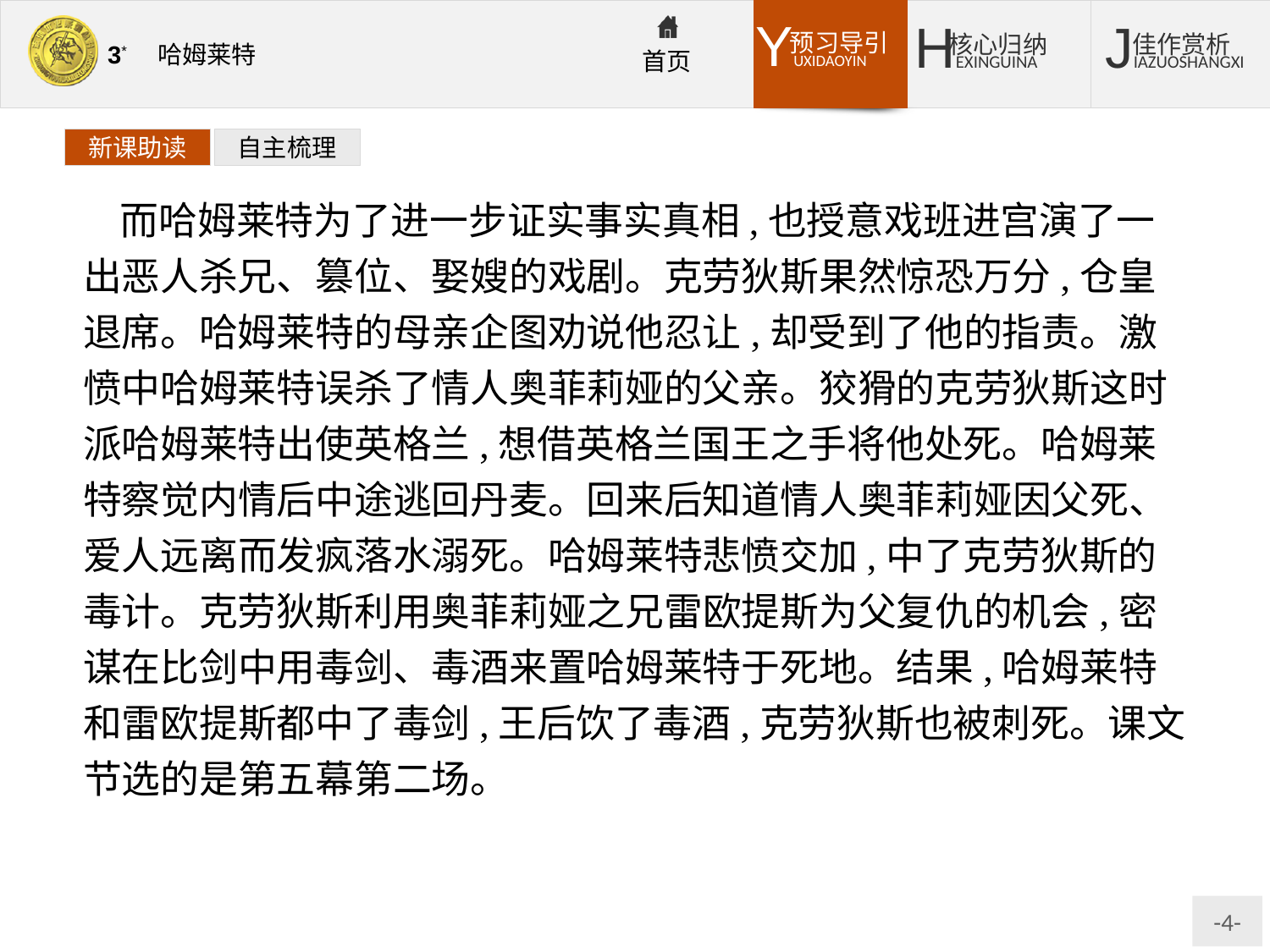

新课助读
自主梳理
而哈姆莱特为了进一步证实事实真相,也授意戏班进宫演了一出恶人杀兄、篡位、娶嫂的戏剧。克劳狄斯果然惊恐万分,仓皇退席。哈姆莱特的母亲企图劝说他忍让,却受到了他的指责。激愤中哈姆莱特误杀了情人奥菲莉娅的父亲。狡猾的克劳狄斯这时派哈姆莱特出使英格兰,想借英格兰国王之手将他处死。哈姆莱特察觉内情后中途逃回丹麦。回来后知道情人奥菲莉娅因父死、爱人远离而发疯落水溺死。哈姆莱特悲愤交加,中了克劳狄斯的毒计。克劳狄斯利用奥菲莉娅之兄雷欧提斯为父复仇的机会,密谋在比剑中用毒剑、毒酒来置哈姆莱特于死地。结果,哈姆莱特和雷欧提斯都中了毒剑,王后饮了毒酒,克劳狄斯也被刺死。课文节选的是第五幕第二场。